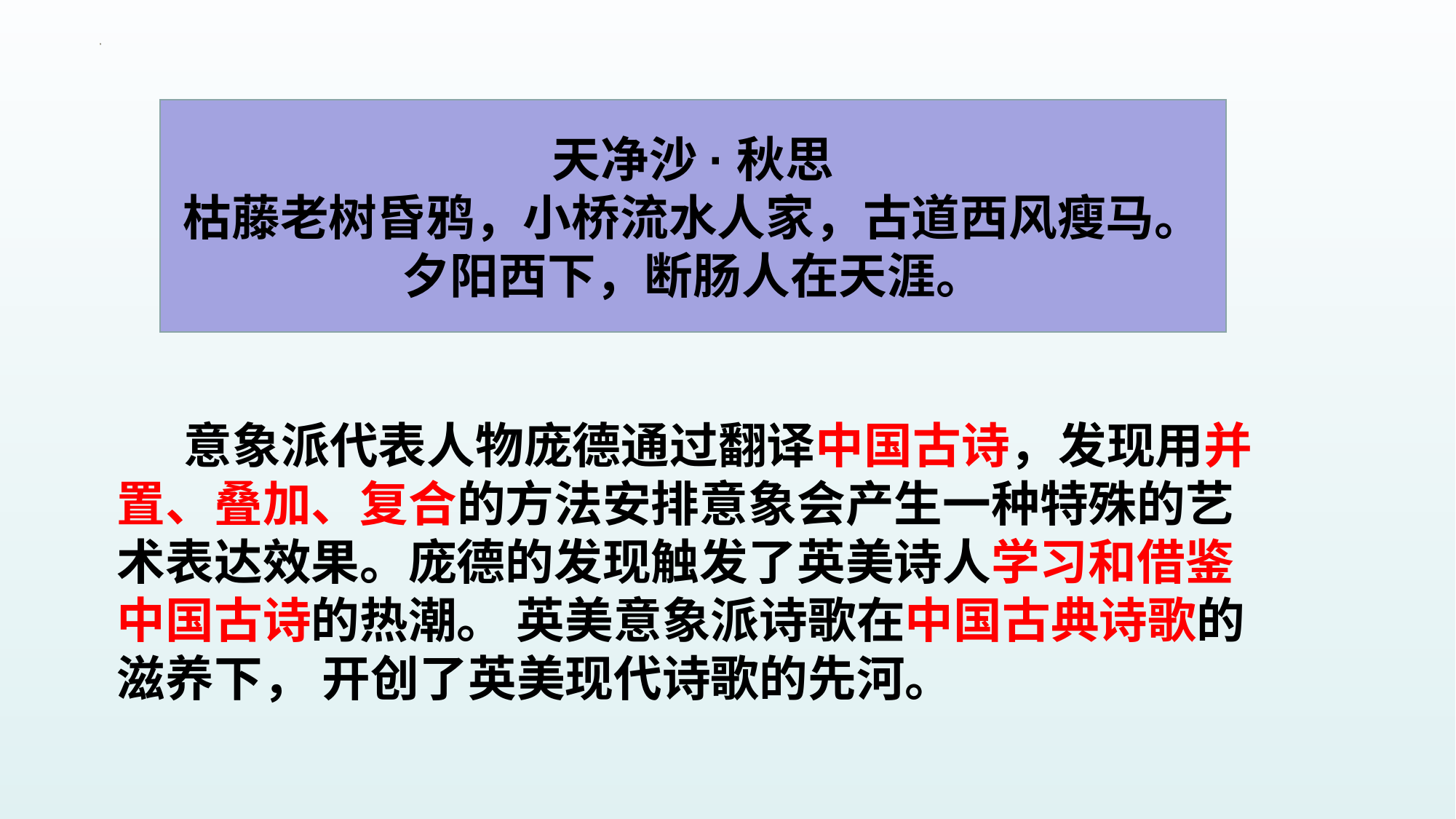

天净沙·秋思
枯藤老树昏鸦，小桥流水人家，古道西风瘦马。
夕阳西下，断肠人在天涯。
     意象派代表人物庞德通过翻译中国古诗，发现用并置、叠加、复合的方法安排意象会产生一种特殊的艺术表达效果。庞德的发现触发了英美诗人学习和借鉴中国古诗的热潮。 英美意象派诗歌在中国古典诗歌的滋养下， 开创了英美现代诗歌的先河。